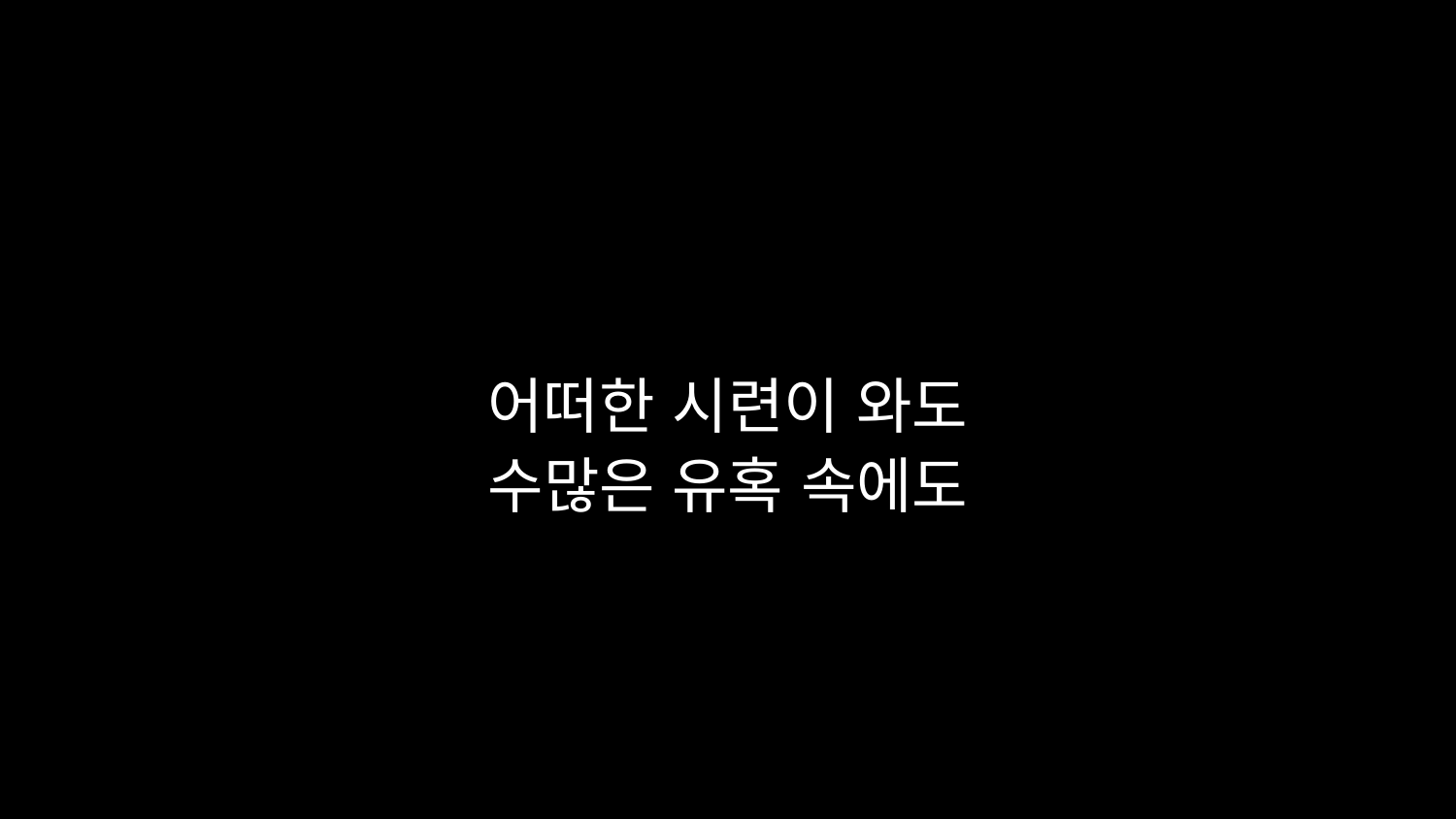

# 어떠한 시련이 와도 수많은 유혹 속에도